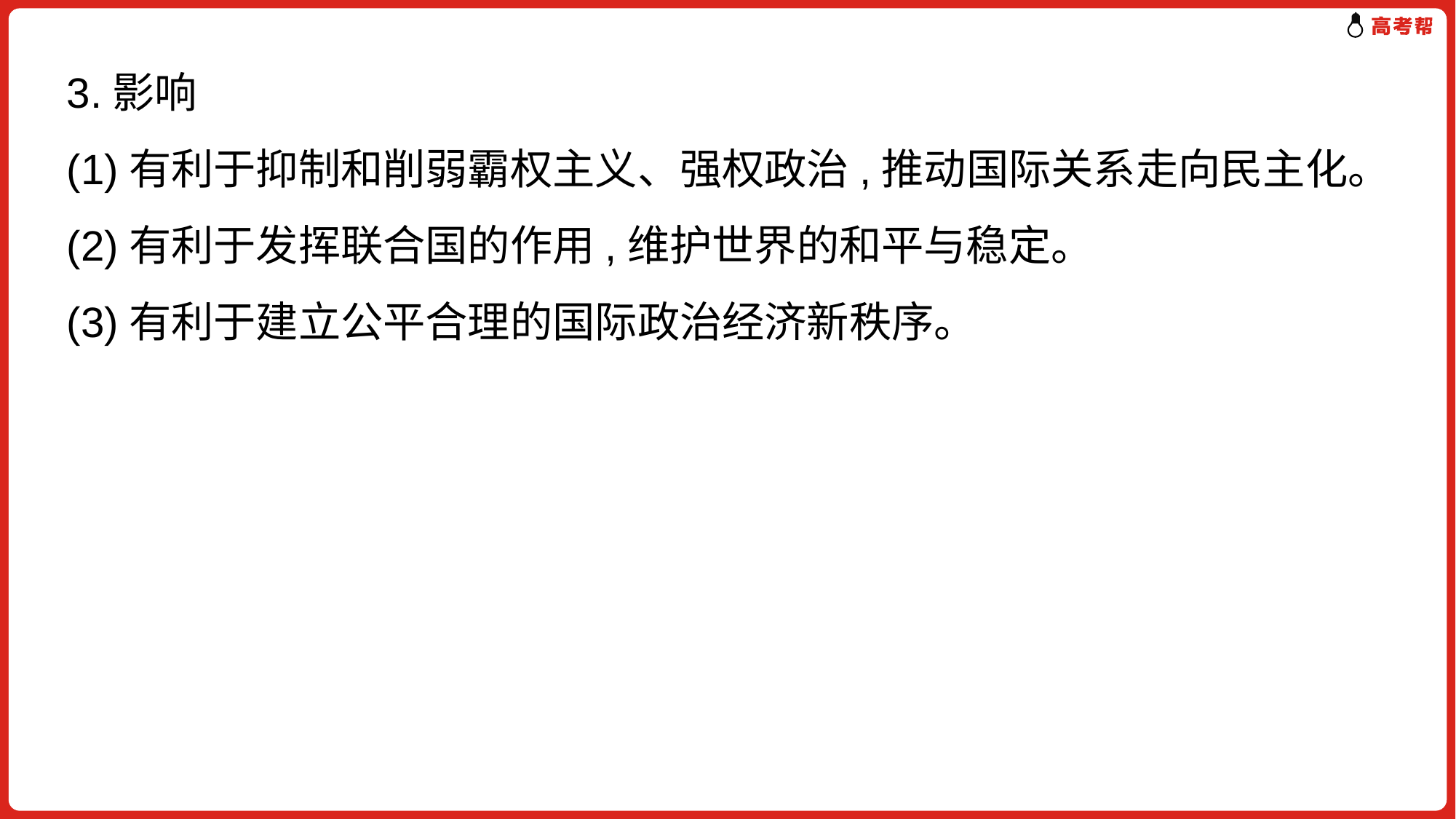

3.影响
(1)有利于抑制和削弱霸权主义、强权政治,推动国际关系走向民主化。
(2)有利于发挥联合国的作用,维护世界的和平与稳定。
(3)有利于建立公平合理的国际政治经济新秩序。